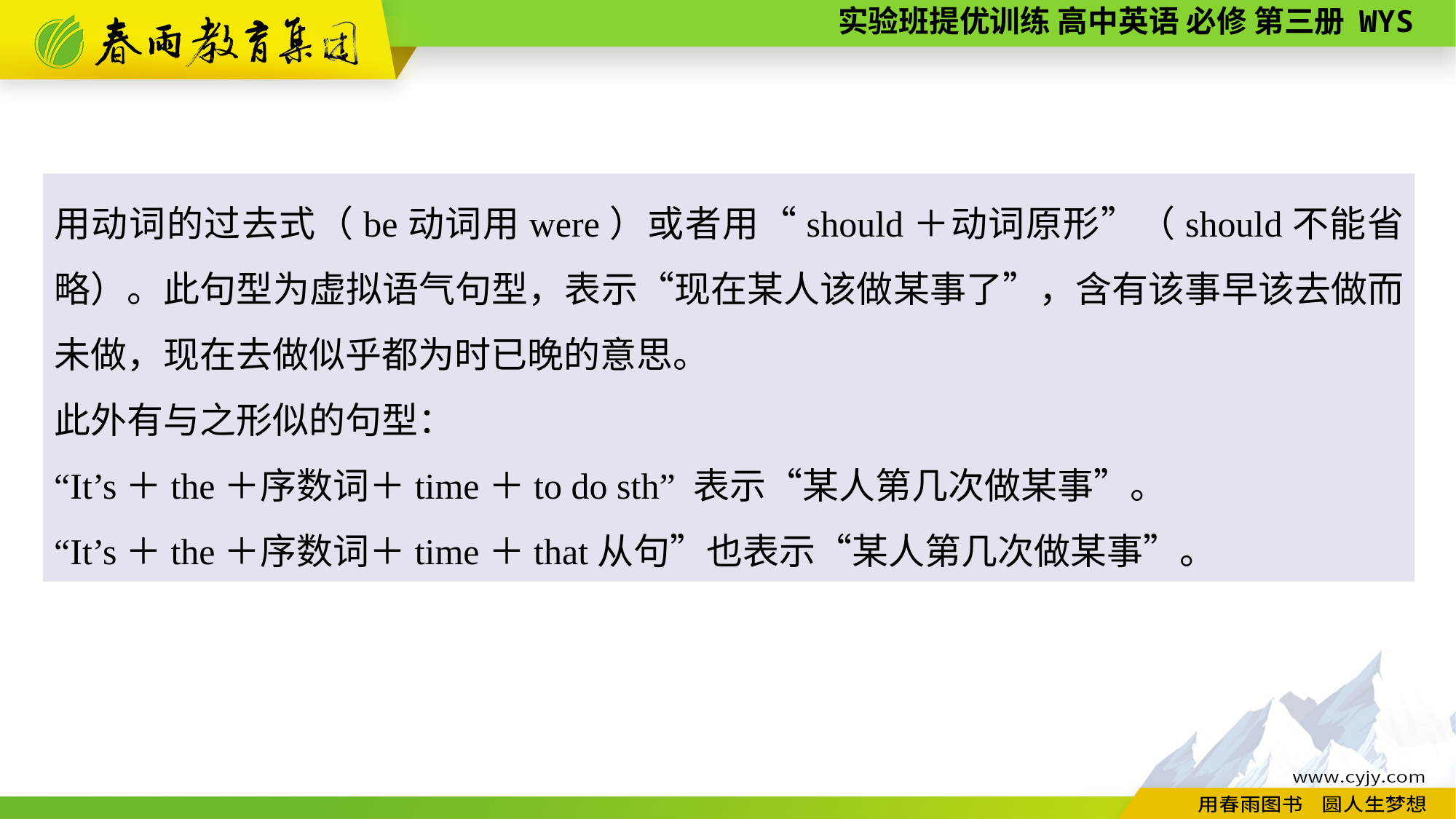

用动词的过去式（be动词用were）或者用“should＋动词原形”（should不能省略）。此句型为虚拟语气句型，表示“现在某人该做某事了”，含有该事早该去做而未做，现在去做似乎都为时已晚的意思。
此外有与之形似的句型：
“It’s＋the＋序数词＋time＋to do sth” 表示“某人第几次做某事”。
“It’s＋the＋序数词＋time＋that从句”也表示“某人第几次做某事”。